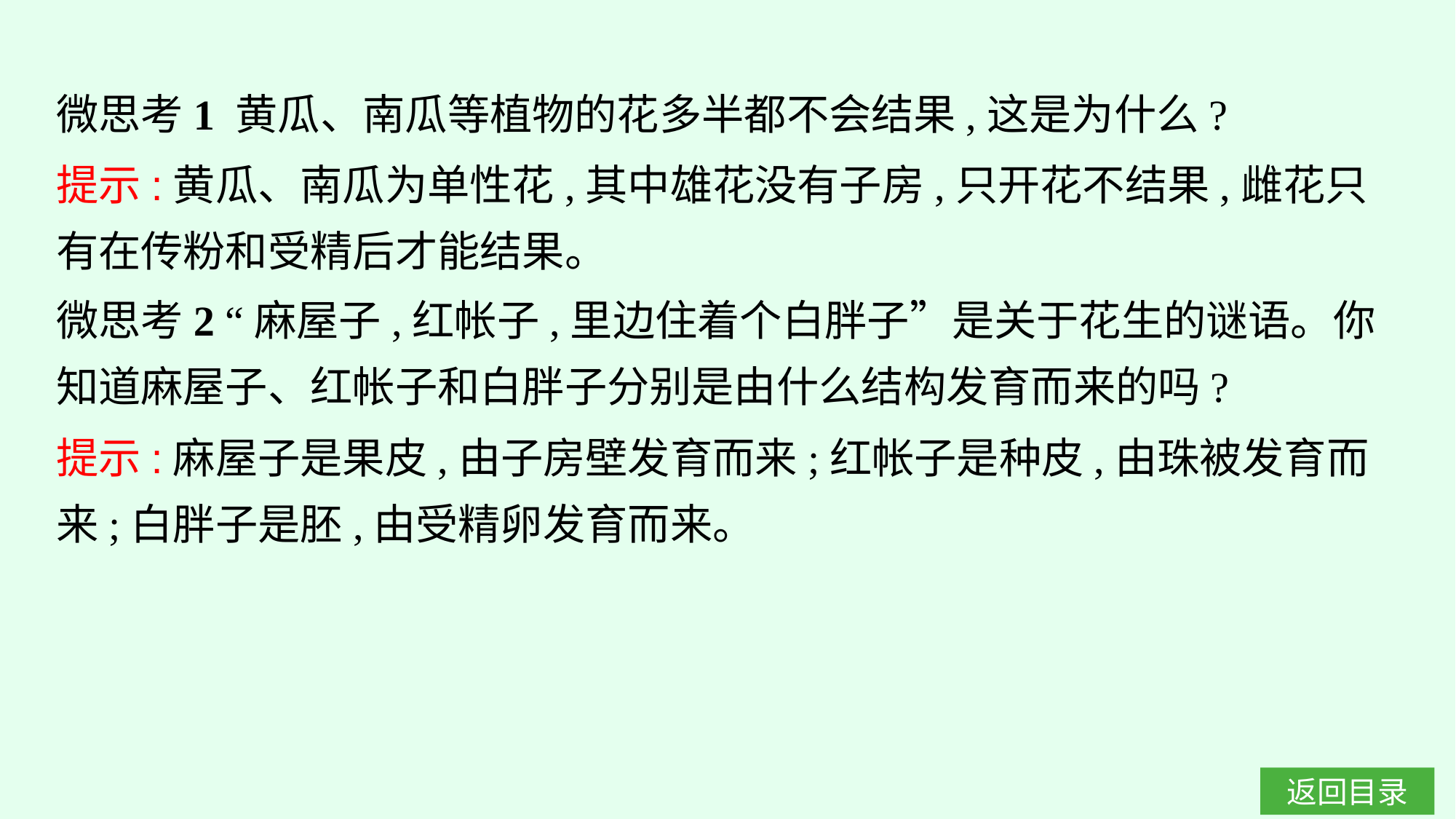

微思考1 黄瓜、南瓜等植物的花多半都不会结果,这是为什么?
提示:黄瓜、南瓜为单性花,其中雄花没有子房,只开花不结果,雌花只有在传粉和受精后才能结果。
微思考2 “麻屋子,红帐子,里边住着个白胖子”是关于花生的谜语。你知道麻屋子、红帐子和白胖子分别是由什么结构发育而来的吗?
提示:麻屋子是果皮,由子房壁发育而来;红帐子是种皮,由珠被发育而来;白胖子是胚,由受精卵发育而来。